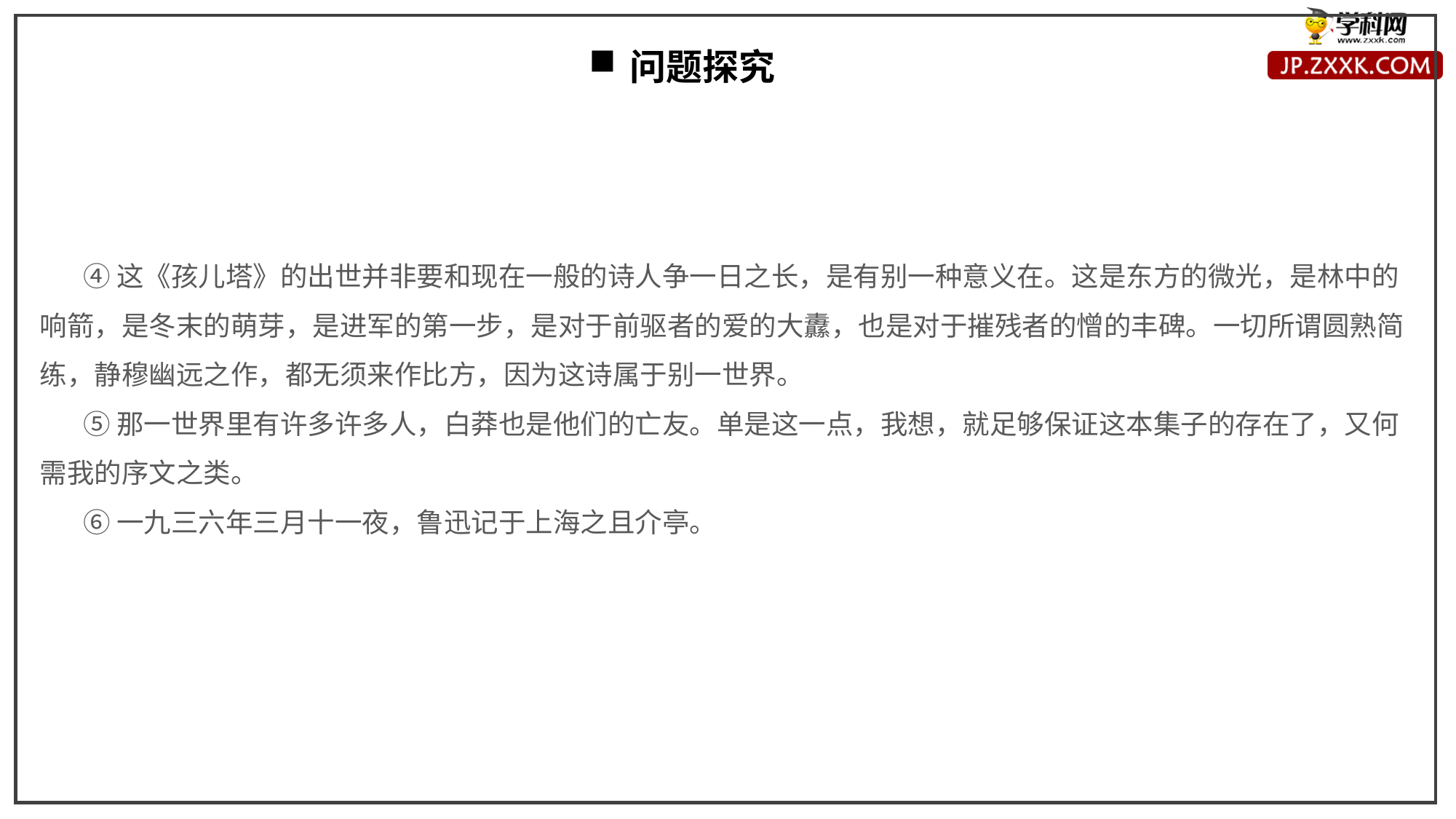

问题探究
       ④这《孩儿塔》的出世并非要和现在一般的诗人争一日之长，是有别一种意义在。这是东方的微光，是林中的响箭，是冬末的萌芽，是进军的第一步，是对于前驱者的爱的大纛，也是对于摧残者的憎的丰碑。一切所谓圆熟简练，静穆幽远之作，都无须来作比方，因为这诗属于别一世界。
       ⑤那一世界里有许多许多人，白莽也是他们的亡友。单是这一点，我想，就足够保证这本集子的存在了，又何需我的序文之类。
       ⑥一九三六年三月十一夜，鲁迅记于上海之且介亭。